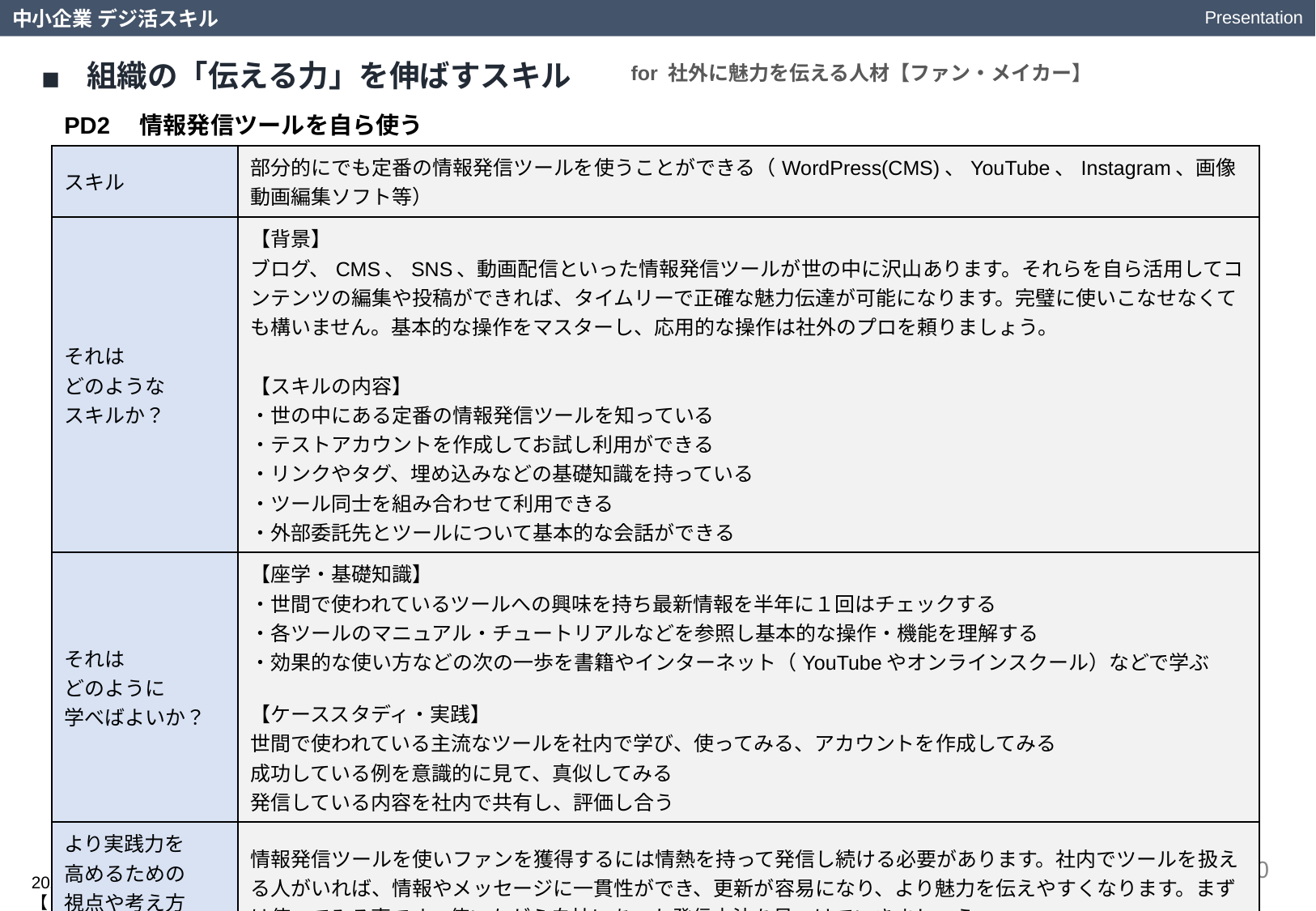

Presentation
中小企業 デジ活スキル
組織の「伝える力」を伸ばすスキル
for 社外に魅力を伝える人材【ファン・メイカー】
PD2　情報発信ツールを自ら使う
| スキル | 部分的にでも定番の情報発信ツールを使うことができる（WordPress(CMS)、YouTube、Instagram、画像動画編集ソフト等） |
| --- | --- |
| それは どのような スキルか？ | 【背景】 ブログ、CMS、SNS、動画配信といった情報発信ツールが世の中に沢山あります。それらを自ら活用してコンテンツの編集や投稿ができれば、タイムリーで正確な魅力伝達が可能になります。完璧に使いこなせなくても構いません。基本的な操作をマスターし、応用的な操作は社外のプロを頼りましょう。 【スキルの内容】 ・世の中にある定番の情報発信ツールを知っている ・テストアカウントを作成してお試し利用ができる ・リンクやタグ、埋め込みなどの基礎知識を持っている ・ツール同士を組み合わせて利用できる ・外部委託先とツールについて基本的な会話ができる |
| それは どのように 学べばよいか？ | 【座学・基礎知識】 ・世間で使われているツールへの興味を持ち最新情報を半年に１回はチェックする ・各ツールのマニュアル・チュートリアルなどを参照し基本的な操作・機能を理解する ・効果的な使い方などの次の一歩を書籍やインターネット（YouTubeやオンラインスクール）などで学ぶ 【ケーススタディ・実践】 世間で使われている主流なツールを社内で学び、使ってみる、アカウントを作成してみる 成功している例を意識的に見て、真似してみる 発信している内容を社内で共有し、評価し合う |
| より実践力を 高めるための 視点や考え方は？ | 情報発信ツールを使いファンを獲得するには情熱を持って発信し続ける必要があります。社内でツールを扱える人がいれば、情報やメッセージに一貫性ができ、更新が容易になり、より魅力を伝えやすくなります。まずは使ってみる事です。使いながら自社にあった発信方法を見つけていきましょう。 |
10